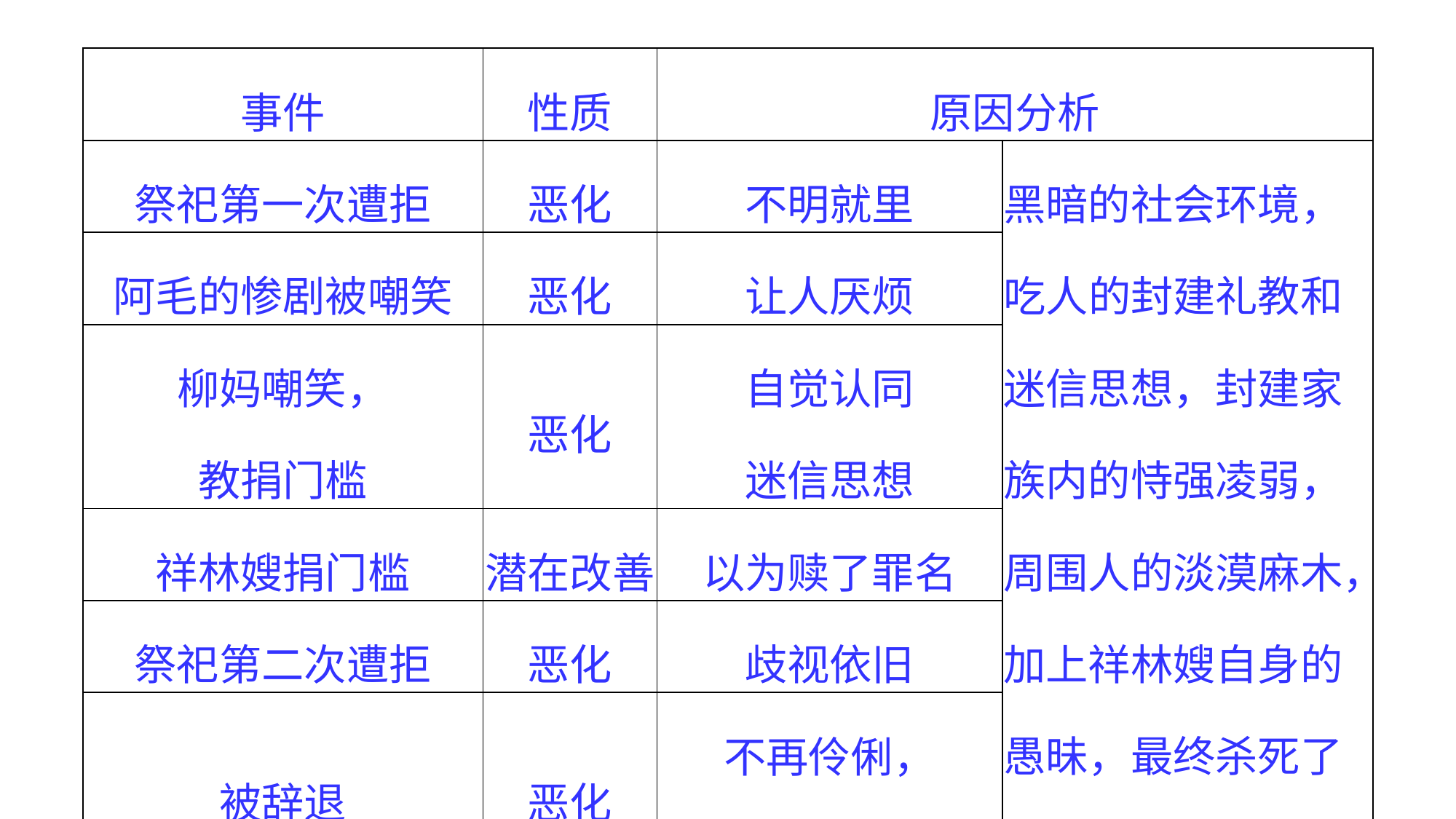

| 事件 | 性质 | 原因分析 |  |
| --- | --- | --- | --- |
| 祭祀第一次遭拒 | 恶化 | 不明就里 | 黑暗的社会环境，吃人的封建礼教和迷信思想，封建家族内的恃强凌弱，周围人的淡漠麻木，加上祥林嫂自身的愚昧，最终杀死了祥林嫂。 |
| 阿毛的惨剧被嘲笑 | 恶化 | 让人厌烦 |  |
| 柳妈嘲笑， 教捐门槛 | 恶化 | 自觉认同 迷信思想 |  |
| 祥林嫂捐门槛 | 潜在改善 | 以为赎了罪名 |  |
| 祭祀第二次遭拒 | 恶化 | 歧视依旧 |  |
| 被辞退 | 恶化 | 不再伶俐， 雇主不同情 |  |